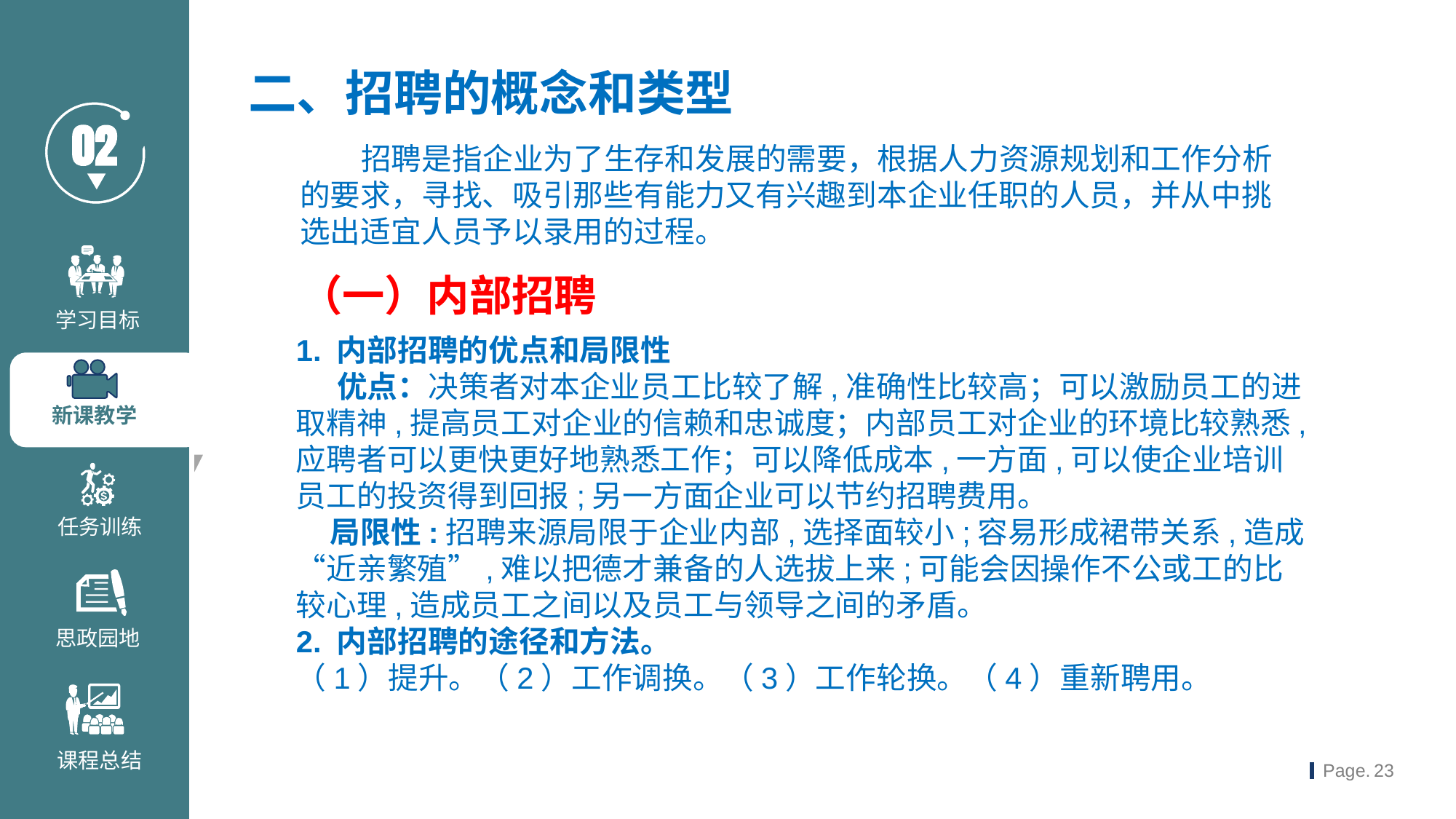

二、招聘的概念和类型
        招聘是指企业为了生存和发展的需要，根据人力资源规划和工作分析的要求，寻找、吸引那些有能力又有兴趣到本企业任职的人员，并从中挑选出适宜人员予以录用的过程。
（一）内部招聘
1. 内部招聘的优点和局限性
     优点：决策者对本企业员工比较了解,准确性比较高；可以激励员工的进取精神,提高员工对企业的信赖和忠诚度；内部员工对企业的环境比较熟悉,应聘者可以更快更好地熟悉工作；可以降低成本,一方面,可以使企业培训员工的投资得到回报;另一方面企业可以节约招聘费用。
    局限性:招聘来源局限于企业内部,选择面较小;容易形成裙带关系,造成“近亲繁殖”,难以把德才兼备的人选拔上来;可能会因操作不公或工的比较心理,造成员工之间以及员工与领导之间的矛盾。
2. 内部招聘的途径和方法。
（1）提升。（2）工作调换。（3）工作轮换。（4）重新聘用。

23